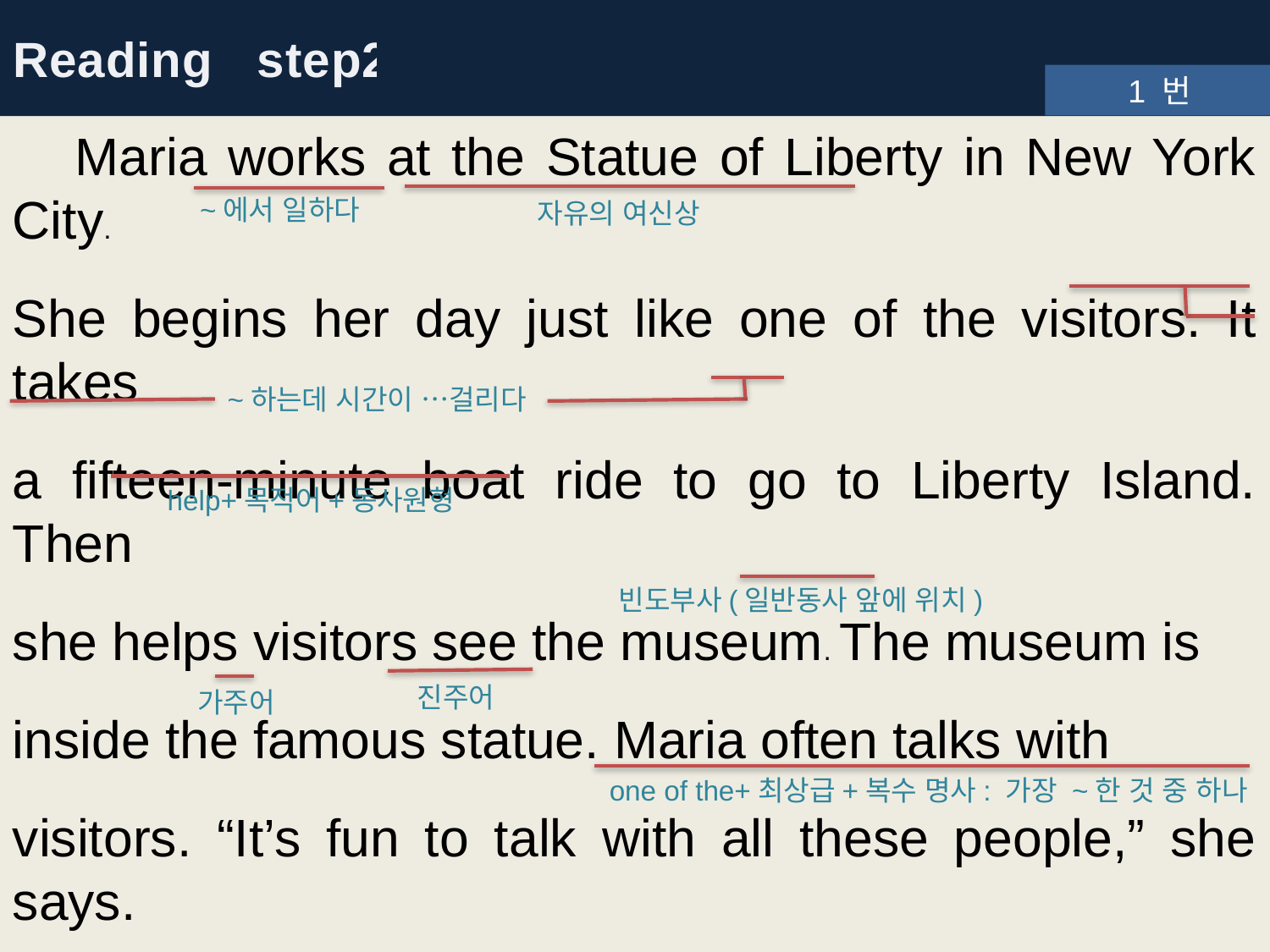

Reading   step2
1 번
   Maria works at the Statue of Liberty in New York City.

She begins her day just like one of the visitors. It takes

a fifteen-minute boat ride to go to Liberty Island. Then

she helps visitors see the museum. The museum is

inside the famous statue. Maria often talks with

visitors. “It’s fun to talk with all these people,” she says.

 She always says she has one of the world’s best jobs.

~에서 일하다
자유의 여신상
~하는데 시간이 …걸리다
help+목적어+동사원형
빈도부사(일반동사 앞에 위치)
진주어
가주어
one of the+최상급+복수 명사: 가장 ~한 것 중 하나